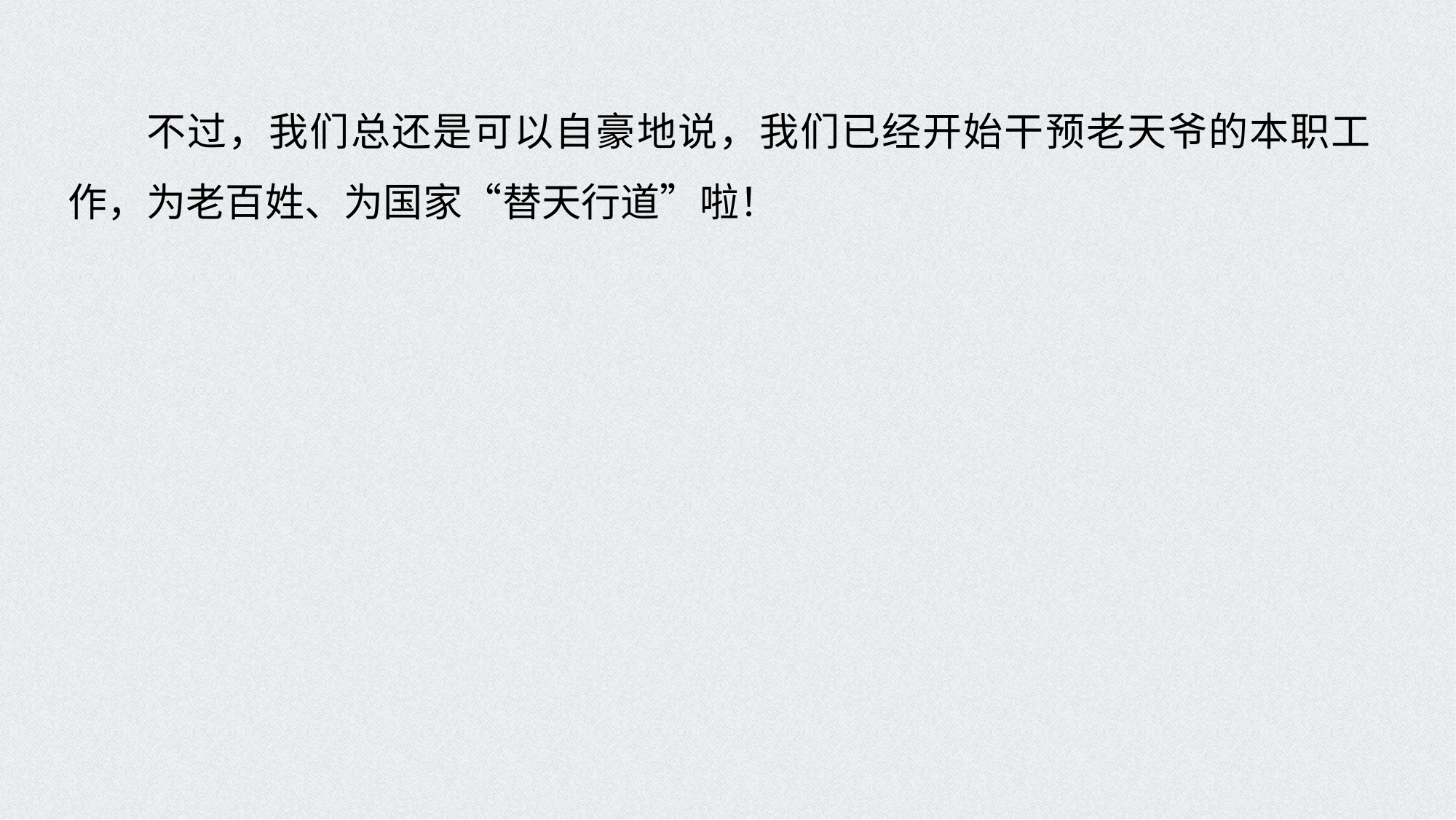

不过，我们总还是可以自豪地说，我们已经开始干预老天爷的本职工作，为老百姓、为国家“替天行道”啦！